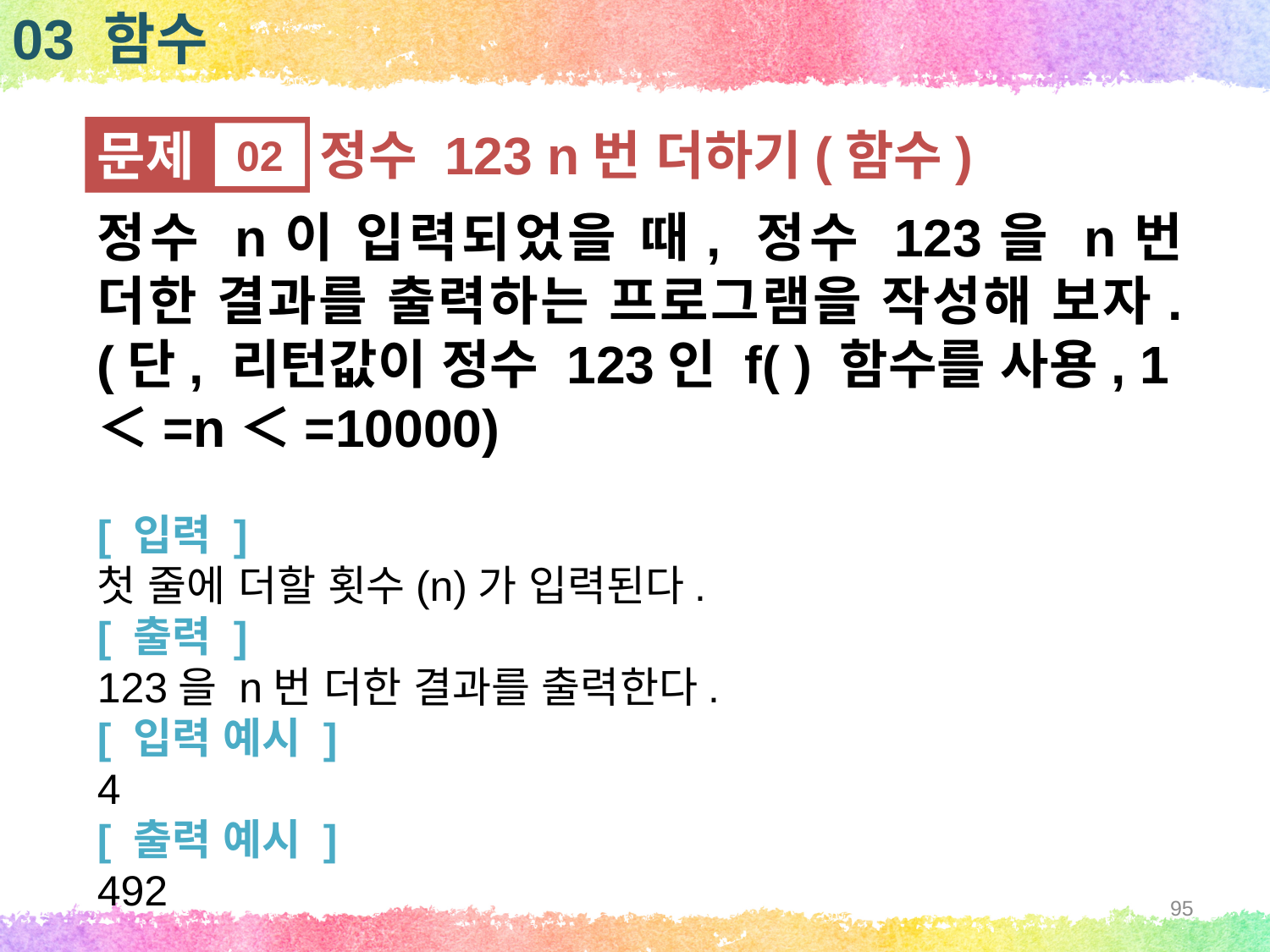

03 함수
문제
02
정수 123 n번 더하기(함수)
정수 n이 입력되었을 때, 정수 123을 n번 더한 결과를 출력하는 프로그램을 작성해 보자. (단, 리턴값이 정수 123인 f( ) 함수를 사용, 1＜=n＜=10000)

[ 입력 ]
첫 줄에 더할 횟수(n)가 입력된다.
[ 출력 ]
123을 n번 더한 결과를 출력한다.
[ 입력 예시 ]
4
[ 출력 예시 ]
492
95